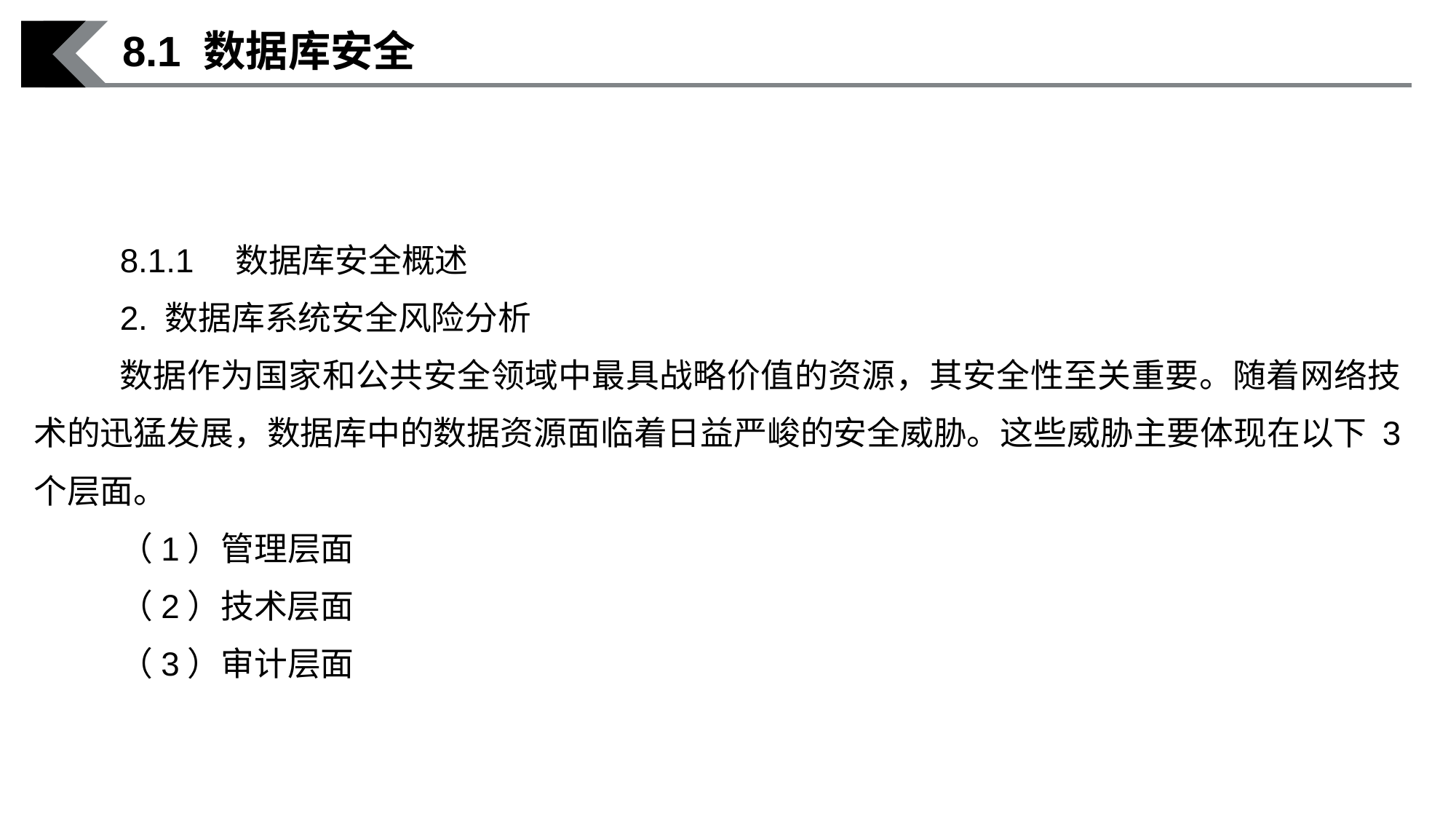

8.1 数据库安全
8.1.1　数据库安全概述
2. 数据库系统安全风险分析
数据作为国家和公共安全领域中最具战略价值的资源，其安全性至关重要。随着网络技术的迅猛发展，数据库中的数据资源面临着日益严峻的安全威胁。这些威胁主要体现在以下 3 个层面。
（1）管理层面
（2）技术层面
（3）审计层面